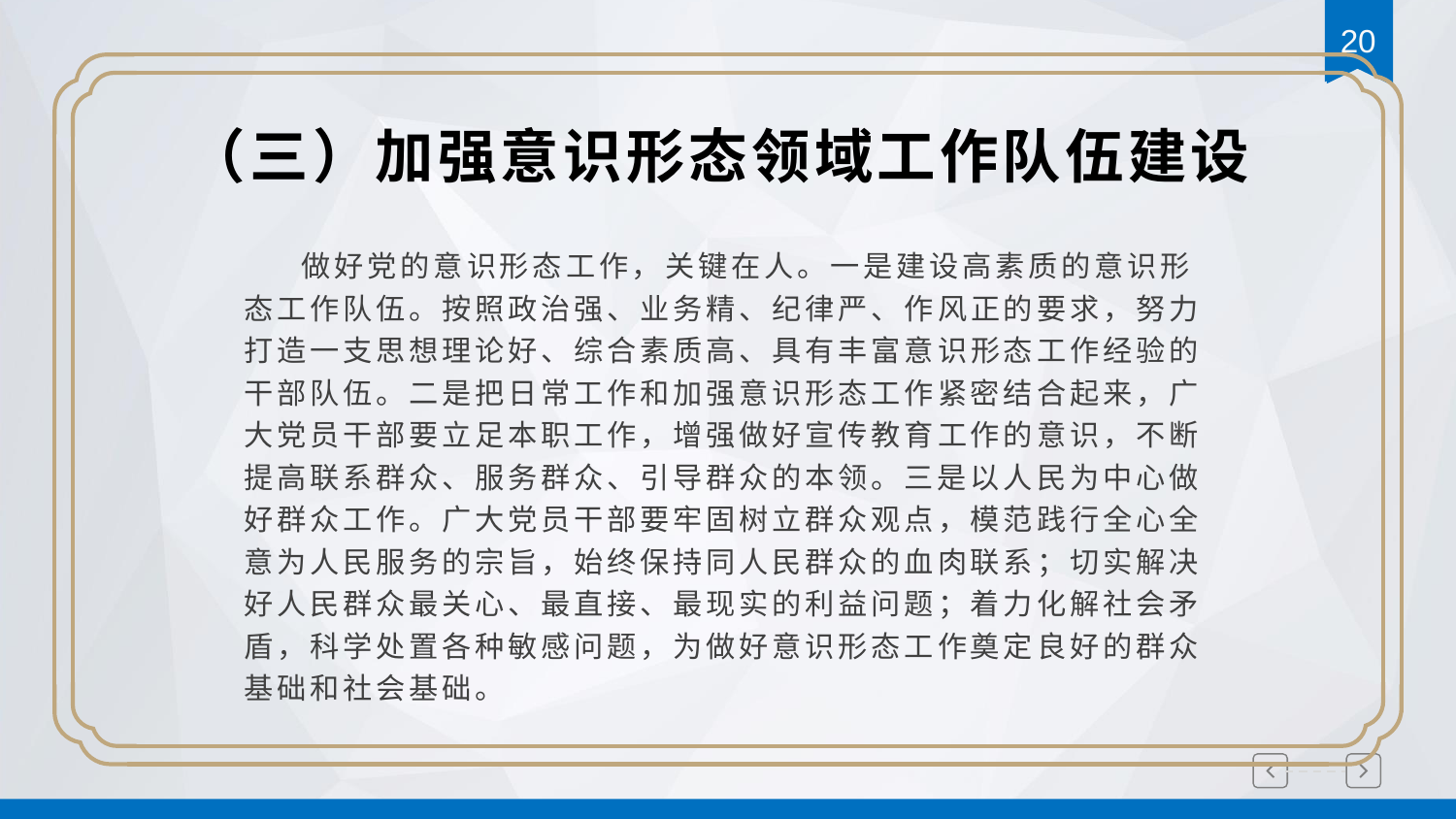

（三）加强意识形态领域工作队伍建设
     做好党的意识形态工作，关键在人。一是建设高素质的意识形态工作队伍。按照政治强、业务精、纪律严、作风正的要求，努力打造一支思想理论好、综合素质高、具有丰富意识形态工作经验的干部队伍。二是把日常工作和加强意识形态工作紧密结合起来，广大党员干部要立足本职工作，增强做好宣传教育工作的意识，不断提高联系群众、服务群众、引导群众的本领。三是以人民为中心做好群众工作。广大党员干部要牢固树立群众观点，模范践行全心全意为人民服务的宗旨，始终保持同人民群众的血肉联系；切实解决好人民群众最关心、最直接、最现实的利益问题；着力化解社会矛盾，科学处置各种敏感问题，为做好意识形态工作奠定良好的群众基础和社会基础。